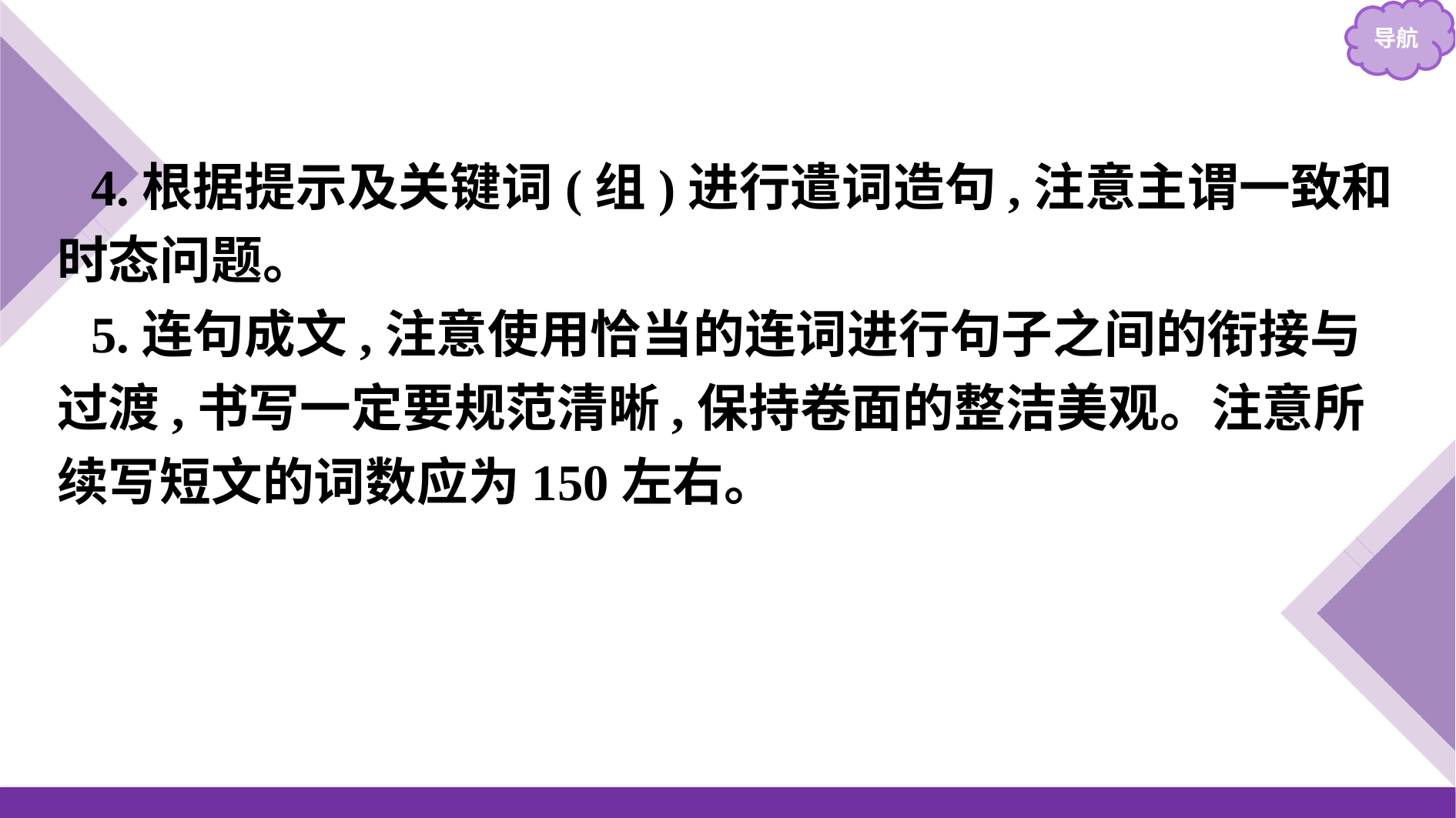

4.根据提示及关键词(组)进行遣词造句,注意主谓一致和时态问题。
5.连句成文,注意使用恰当的连词进行句子之间的衔接与过渡,书写一定要规范清晰,保持卷面的整洁美观。注意所续写短文的词数应为150左右。